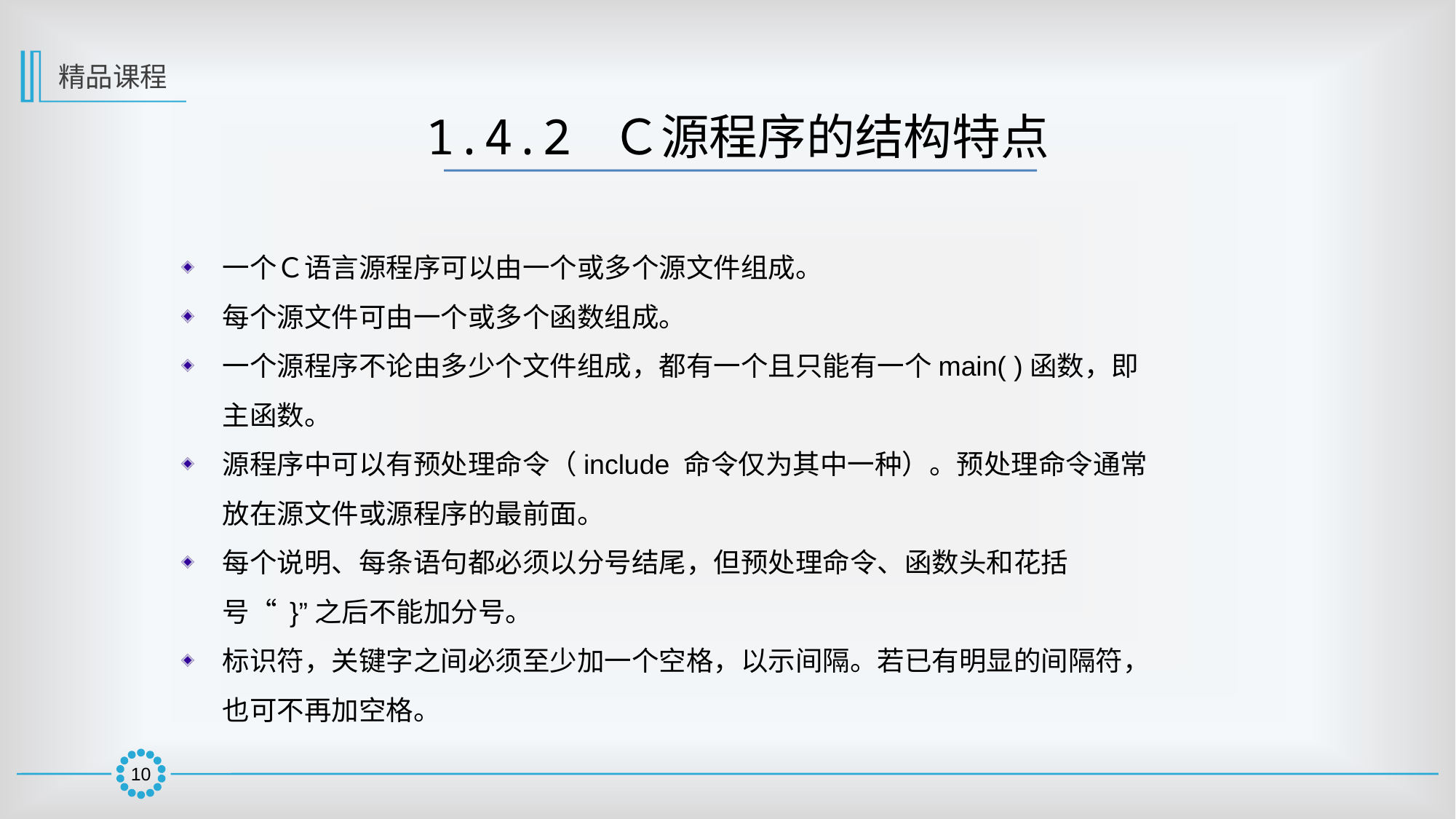

精品课程
1.4.2 Ｃ源程序的结构特点

一个Ｃ语言源程序可以由一个或多个源文件组成。
每个源文件可由一个或多个函数组成。
一个源程序不论由多少个文件组成，都有一个且只能有一个main( )函数，即主函数。
源程序中可以有预处理命令（include 命令仅为其中一种）。预处理命令通常放在源文件或源程序的最前面。
每个说明、每条语句都必须以分号结尾，但预处理命令、函数头和花括号“ }”之后不能加分号。
标识符，关键字之间必须至少加一个空格，以示间隔。若已有明显的间隔符，也可不再加空格。

10